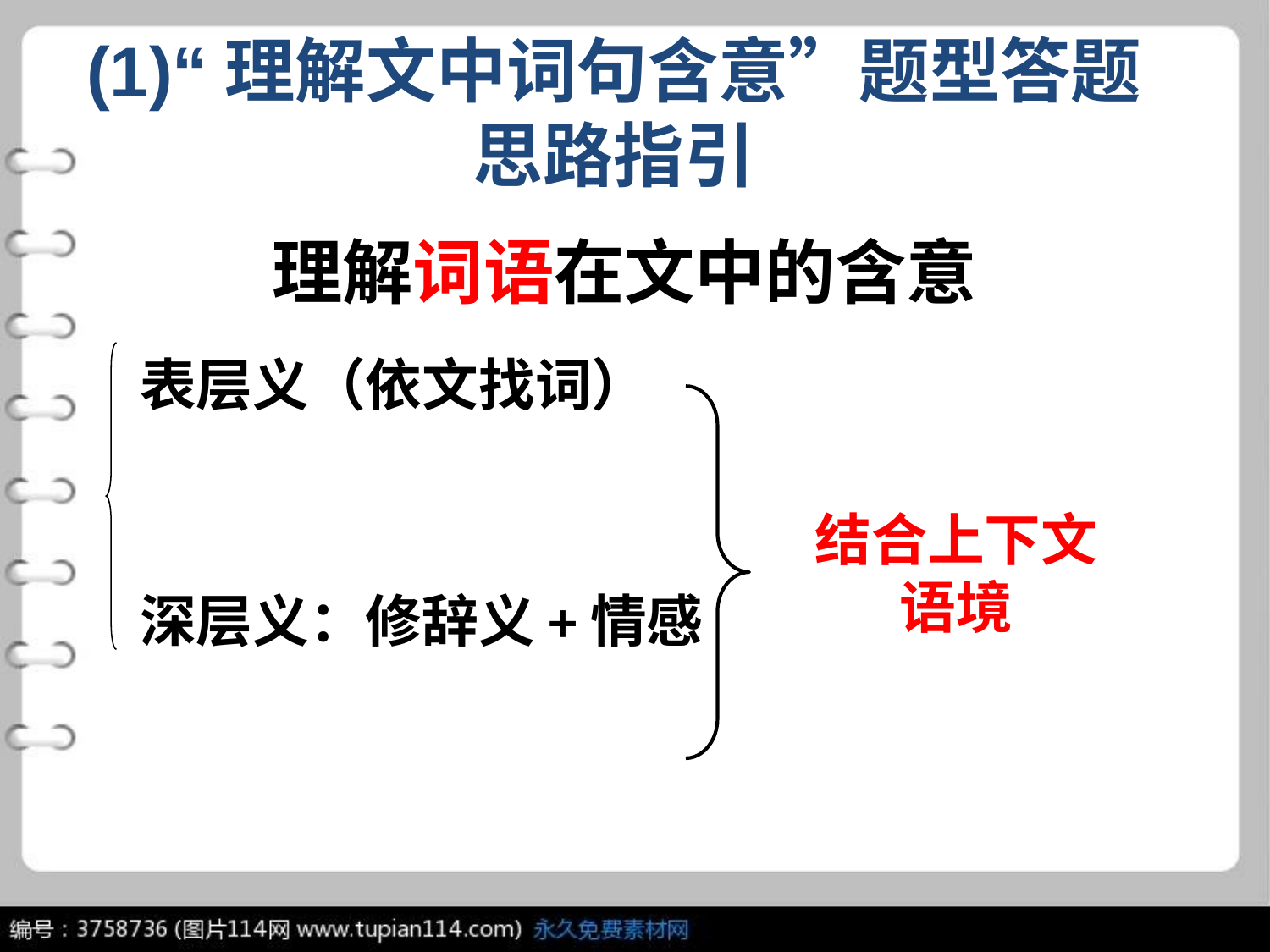

(1)“理解文中词句含意”题型答题思路指引
# 理解词语在文中的含意

表层义（依文找词）

深层义：修辞义+情感

结合上下文语境